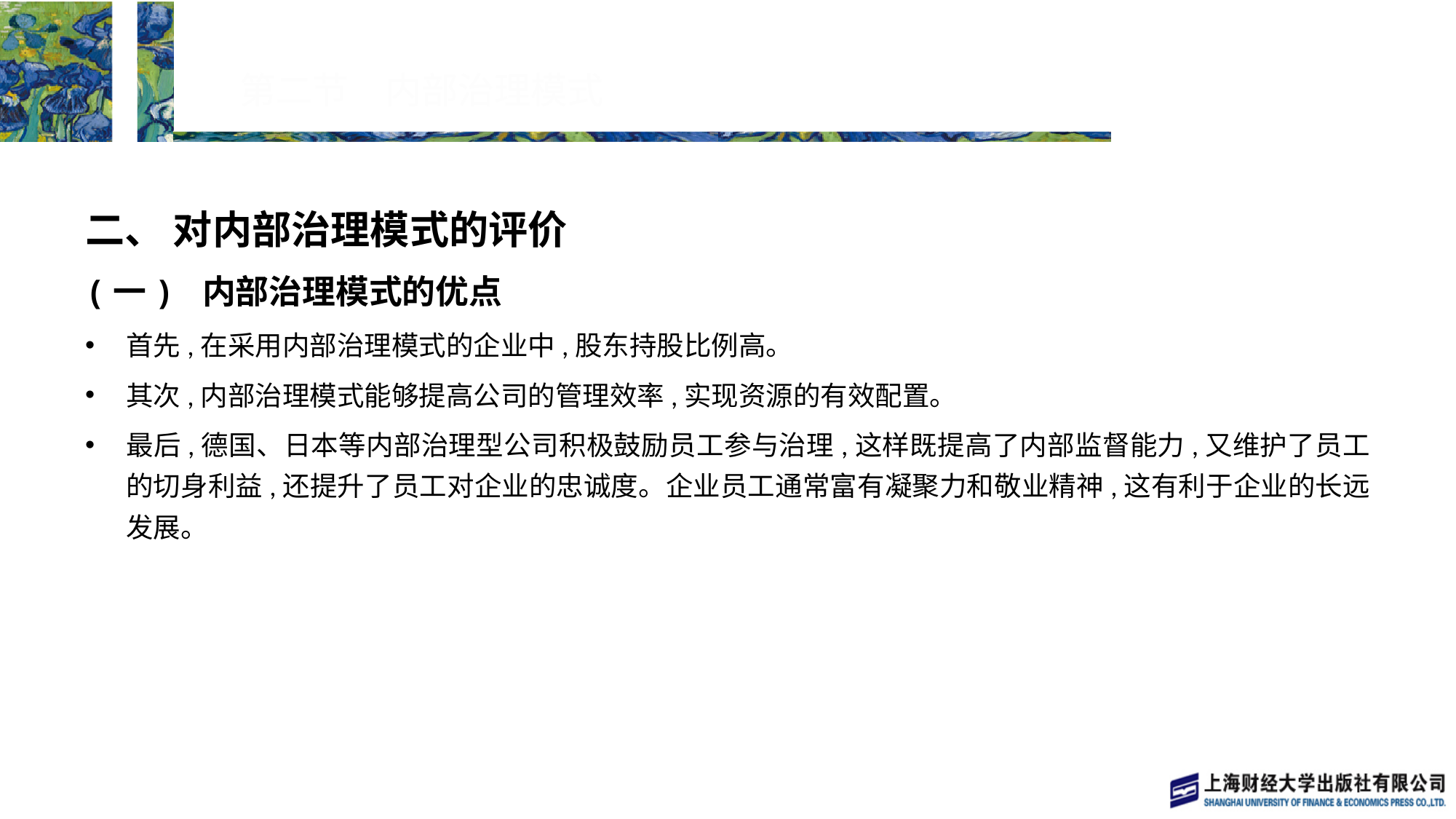

# 第二节　内部治理模式
二、 对内部治理模式的评价
(一) 内部治理模式的优点
首先,在采用内部治理模式的企业中,股东持股比例高。
其次,内部治理模式能够提高公司的管理效率,实现资源的有效配置。
最后,德国、日本等内部治理型公司积极鼓励员工参与治理,这样既提高了内部监督能力,又维护了员工的切身利益,还提升了员工对企业的忠诚度。企业员工通常富有凝聚力和敬业精神,这有利于企业的长远发展。